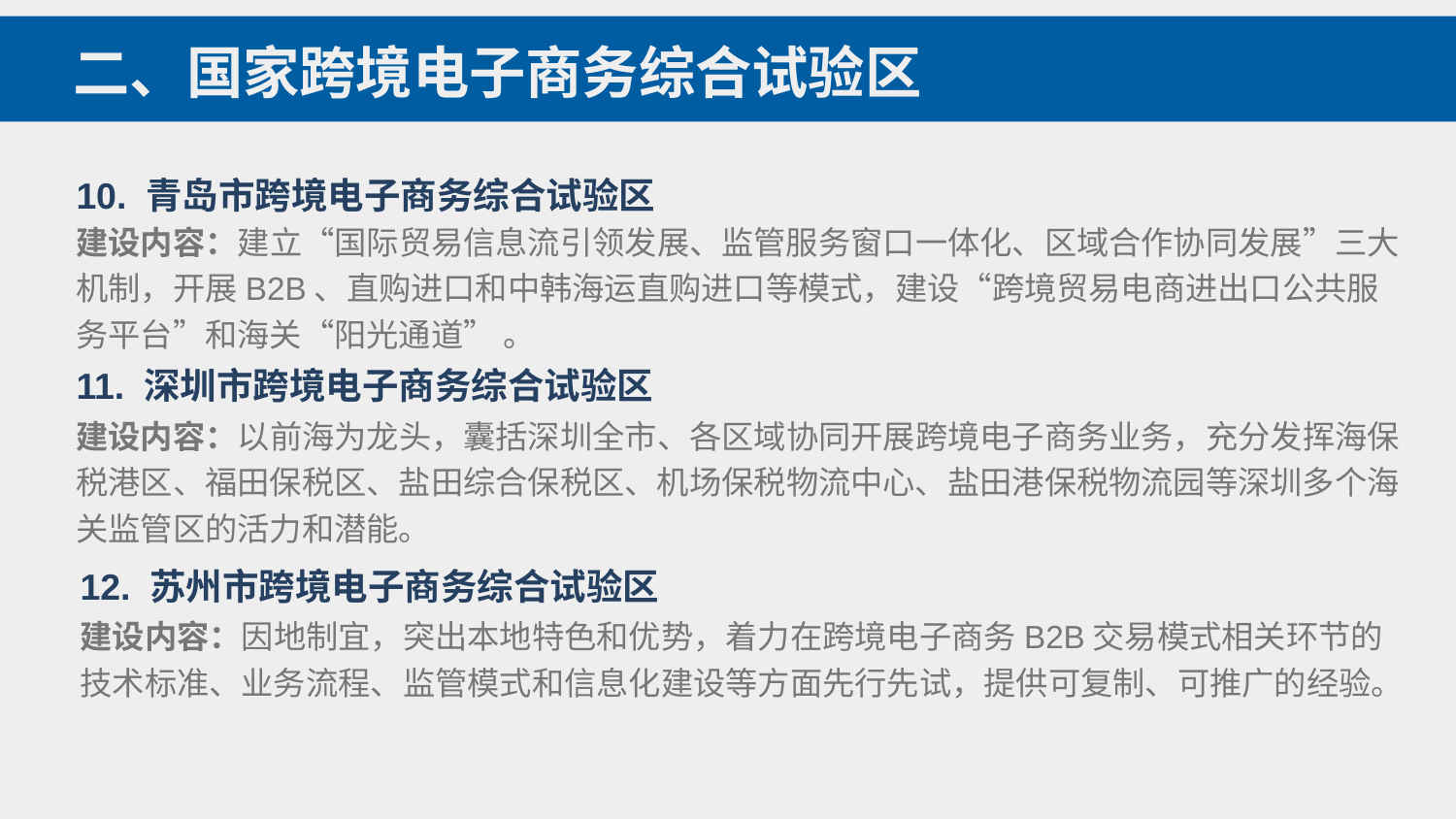

二、国家跨境电子商务综合试验区
10. 青岛市跨境电子商务综合试验区
建设内容：建立“国际贸易信息流引领发展、监管服务窗口一体化、区域合作协同发展”三大机制，开展B2B、直购进口和中韩海运直购进口等模式，建设“跨境贸易电商进出口公共服务平台”和海关“阳光通道” 。
11. 深圳市跨境电子商务综合试验区
建设内容：以前海为龙头，囊括深圳全市、各区域协同开展跨境电子商务业务，充分发挥海保税港区、福田保税区、盐田综合保税区、机场保税物流中心、盐田港保税物流园等深圳多个海关监管区的活力和潜能。
12. 苏州市跨境电子商务综合试验区
建设内容：因地制宜，突出本地特色和优势，着力在跨境电子商务B2B交易模式相关环节的技术标准、业务流程、监管模式和信息化建设等方面先行先试，提供可复制、可推广的经验。